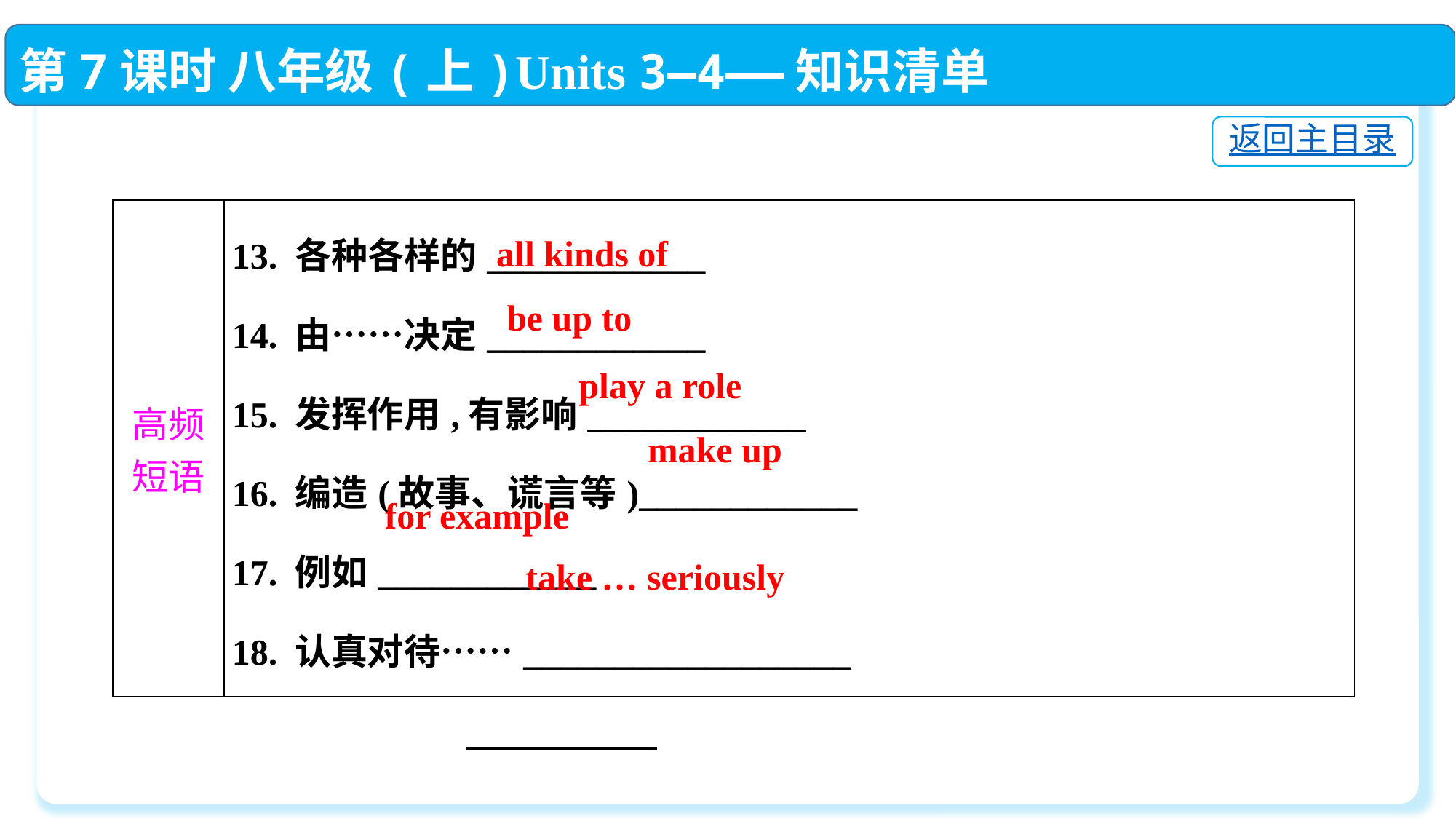

第7课时 八年级(上)Units 3—4——知识清单

返回主目录
| 高频 短语 | 13. 各种各样的\_\_\_\_\_\_\_\_\_\_\_\_　　　　　　　  14. 由……决定\_\_\_\_\_\_\_\_\_\_\_\_　　　　　　　  15. 发挥作用,有影响\_\_\_\_\_\_\_\_\_\_\_\_　　　　　　　  16. 编造(故事、谎言等)\_\_\_\_\_\_\_\_\_\_\_\_　　　　　　　  17. 例如\_\_\_\_\_\_\_\_\_\_\_\_　　　　　　　  18. 认真对待……\_\_\_\_\_\_\_\_\_\_\_\_\_\_\_\_\_\_ |
| --- | --- |
all kinds of
be up to
play a role
make up
for example
take … seriously